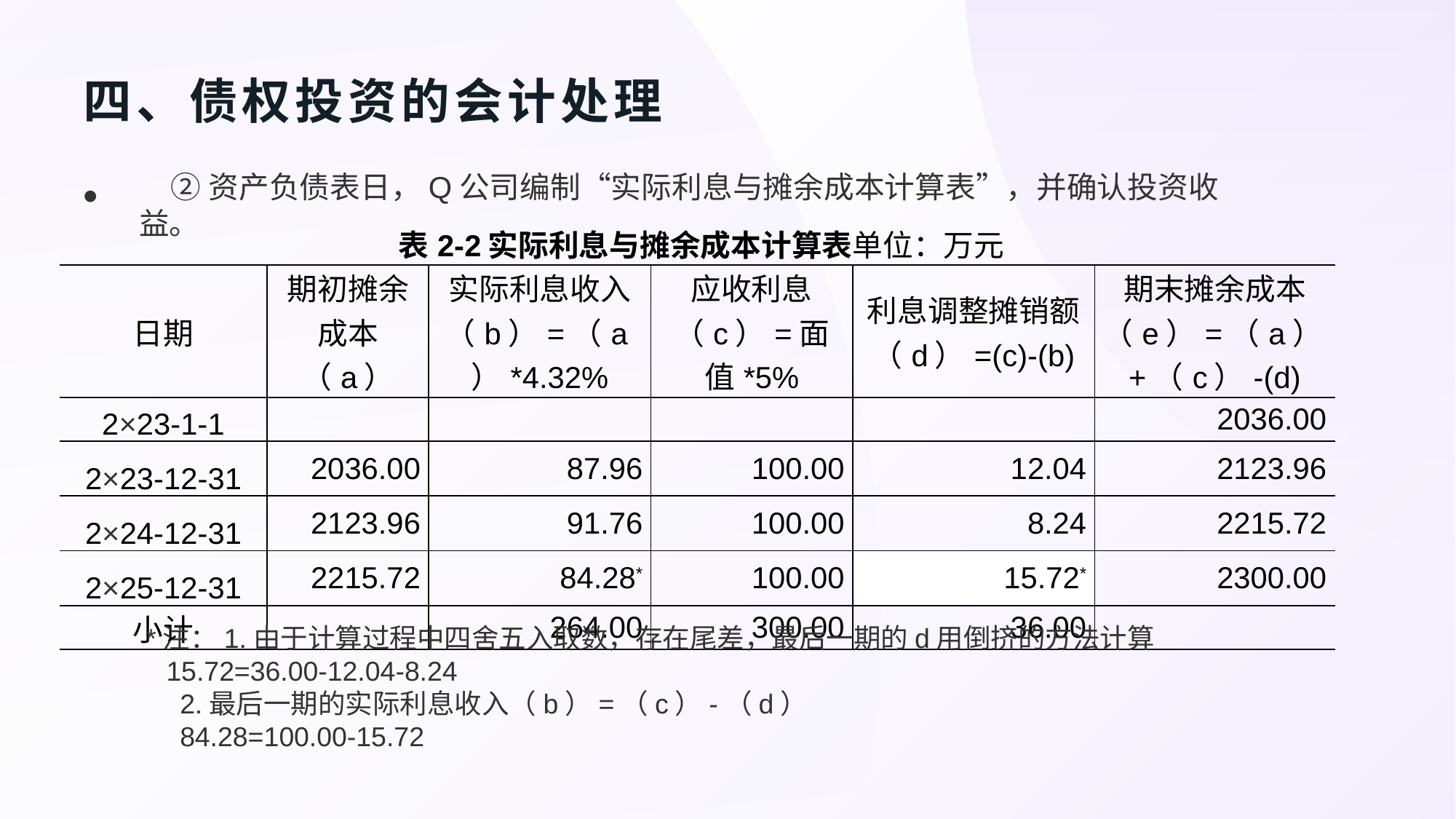

# 四、债权投资的会计处理

②资产负债表日，Q公司编制“实际利息与摊余成本计算表”，并确认投资收益。
| 表2-2实际利息与摊余成本计算表单位：万元 |  |  |  |  |  |
| --- | --- | --- | --- | --- | --- |
| 日期 | 期初摊余成本（a） | 实际利息收入（b）=（a）\*4.32% | 应收利息（c）=面值\*5% | 利息调整摊销额（d）=(c)-(b) | 期末摊余成本（e）=（a）+（c）-(d) |
| 2×23-1-1 |  |  |  |  | 2036.00 |
| 2×23-12-31 | 2036.00 | 87.96 | 100.00 | 12.04 | 2123.96 |
| 2×24-12-31 | 2123.96 | 91.76 | 100.00 | 8.24 | 2215.72 |
| 2×25-12-31 | 2215.72 | 84.28\* | 100.00 | 15.72\* | 2300.00 |
| 小计 |  | 264.00 | 300.00 | 36.00 |  |

*注：1.由于计算过程中四舍五入取数，存在尾差，最后一期的d用倒挤的方法计算
15.72=36.00-12.04-8.24
2.最后一期的实际利息收入（b）=（c）-（d）
84.28=100.00-15.72